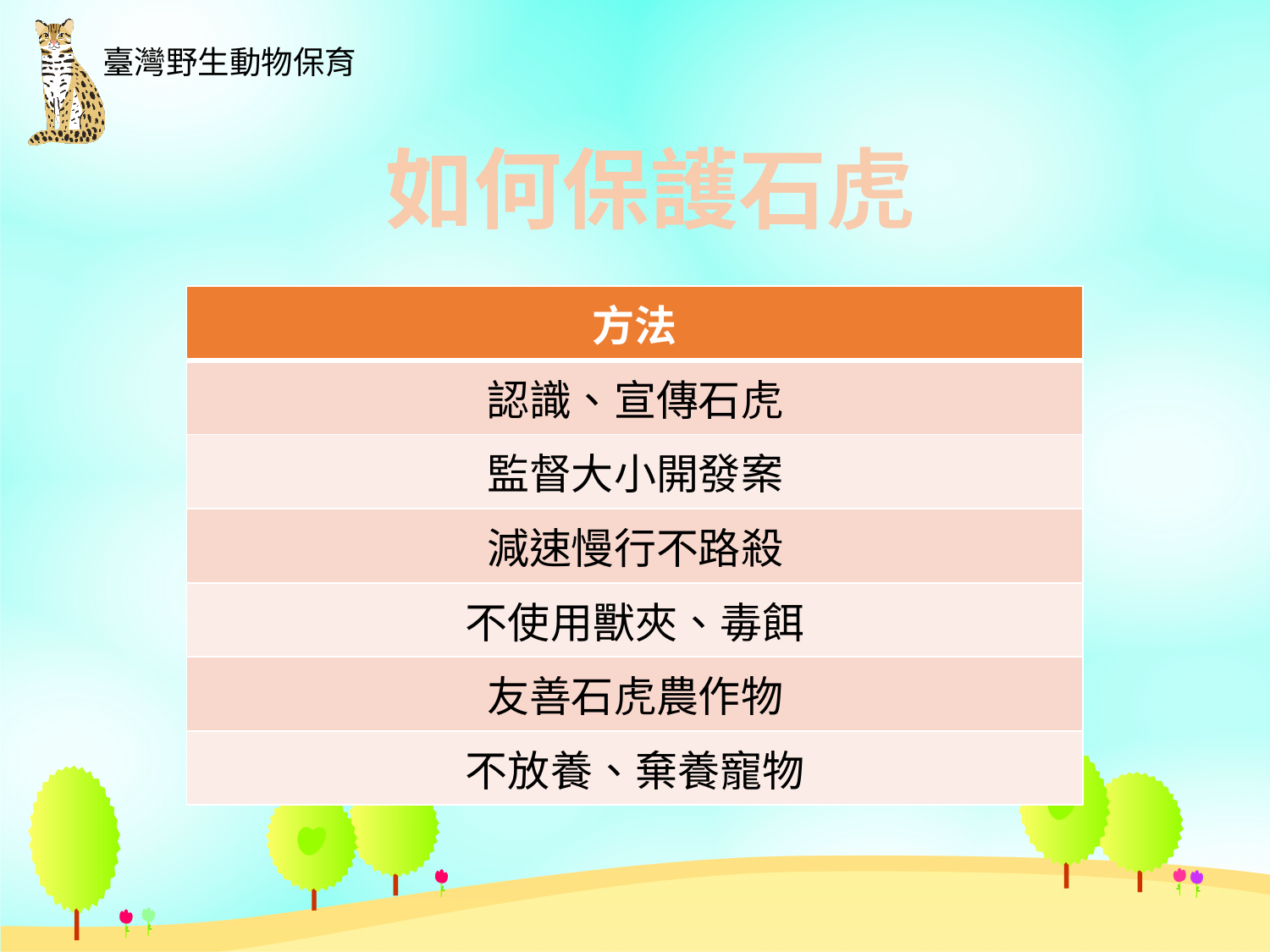

如何保護石虎
| 方法 |
| --- |
| 認識、宣傳石虎 |
| 監督大小開發案 |
| 減速慢行不路殺 |
| 不使用獸夾、毒餌 |
| 友善石虎農作物 |
| 不放養、棄養寵物 |